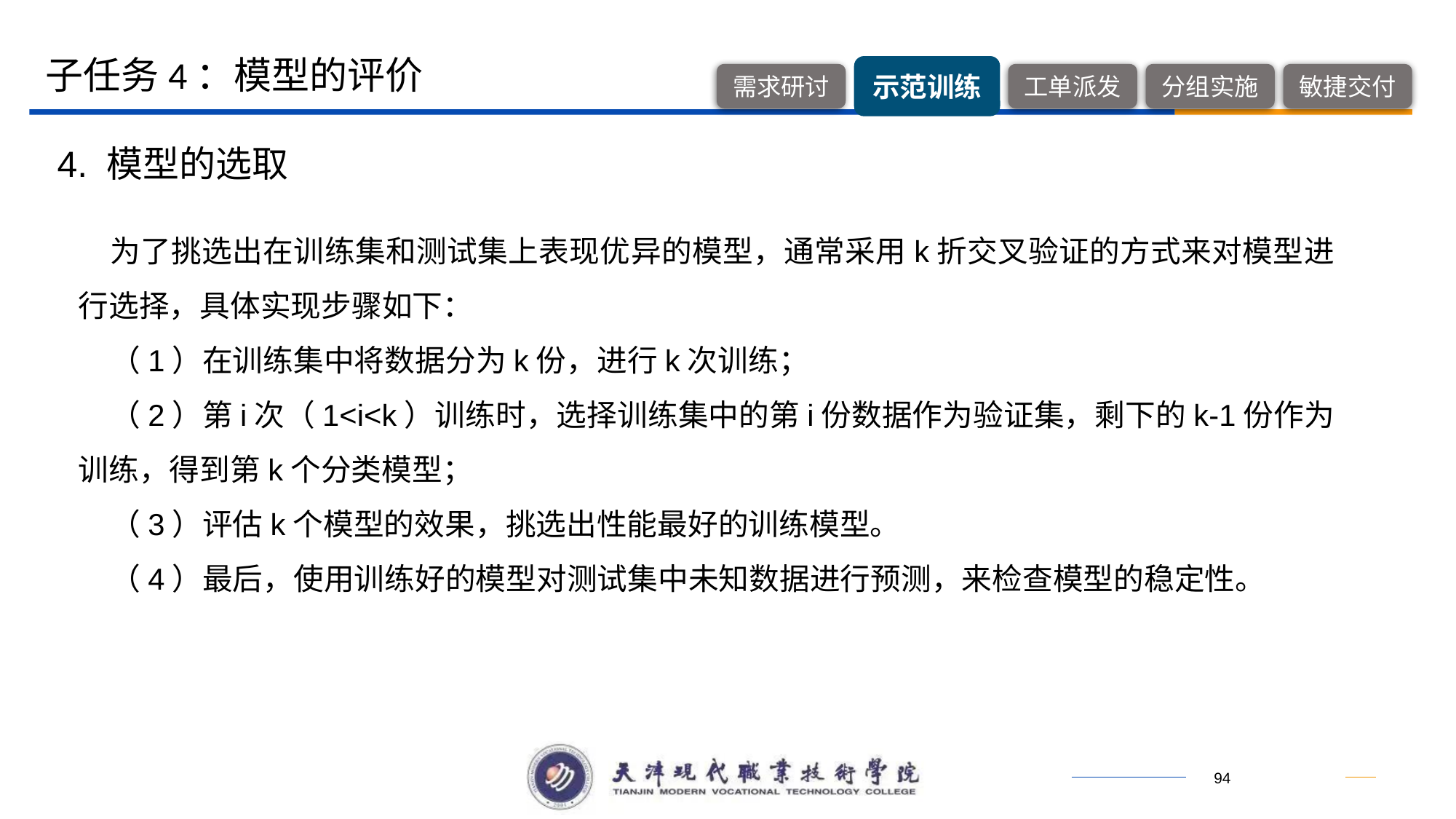

子任务4：模型的评价

4. 模型的选取
为了挑选出在训练集和测试集上表现优异的模型，通常采用k折交叉验证的方式来对模型进行选择，具体实现步骤如下：
（1）在训练集中将数据分为k份，进行k次训练；
（2）第i次（1<i<k）训练时，选择训练集中的第i份数据作为验证集，剩下的k-1份作为训练，得到第k个分类模型；
（3）评估k个模型的效果，挑选出性能最好的训练模型。
（4）最后，使用训练好的模型对测试集中未知数据进行预测，来检查模型的稳定性。